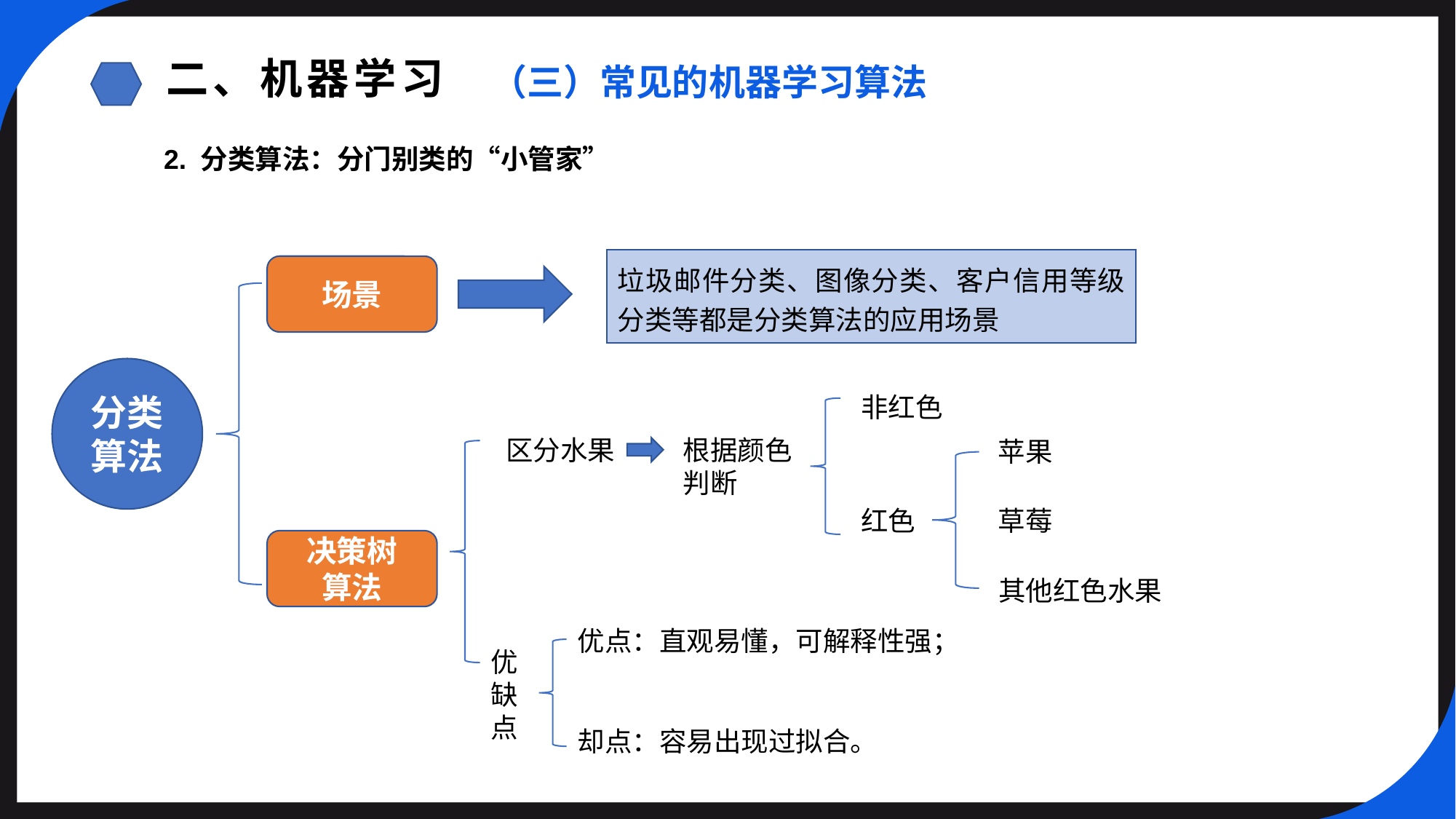

二、机器学习
（三）常见的机器学习算法
2. 分类算法：分门别类的“小管家”
垃圾邮件分类、图像分类、客户信用等级分类等都是分类算法的应用场景
场景

分类算法
非红色

区分水果
根据颜色
判断
苹果

红色
草莓
决策树
算法
其他红色水果
优点：直观易懂，可解释性强；
优缺点

却点：容易出现过拟合。